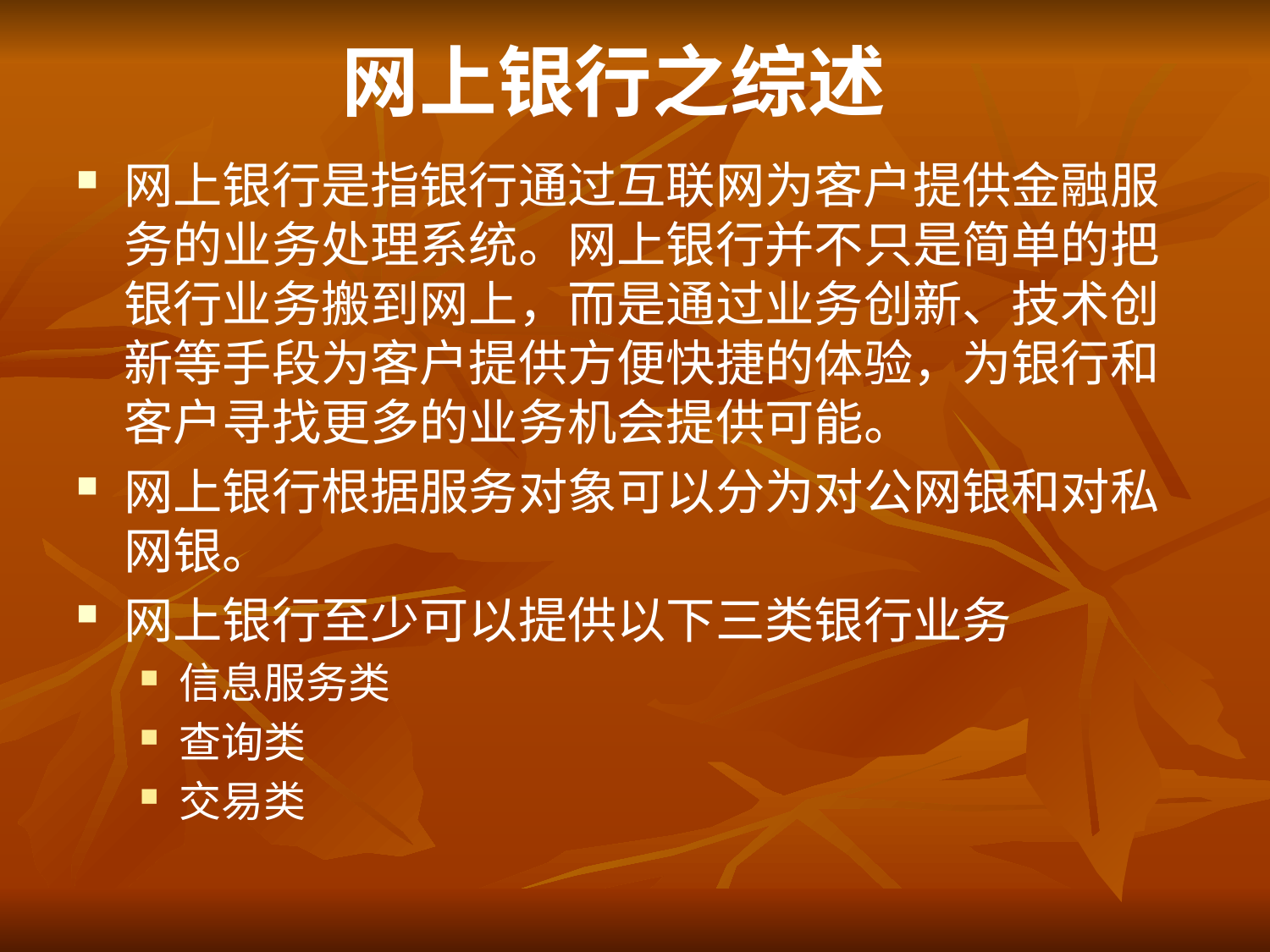

# 网上银行之综述
网上银行是指银行通过互联网为客户提供金融服务的业务处理系统。网上银行并不只是简单的把银行业务搬到网上，而是通过业务创新、技术创新等手段为客户提供方便快捷的体验，为银行和客户寻找更多的业务机会提供可能。
网上银行根据服务对象可以分为对公网银和对私网银。
网上银行至少可以提供以下三类银行业务
信息服务类
查询类
交易类